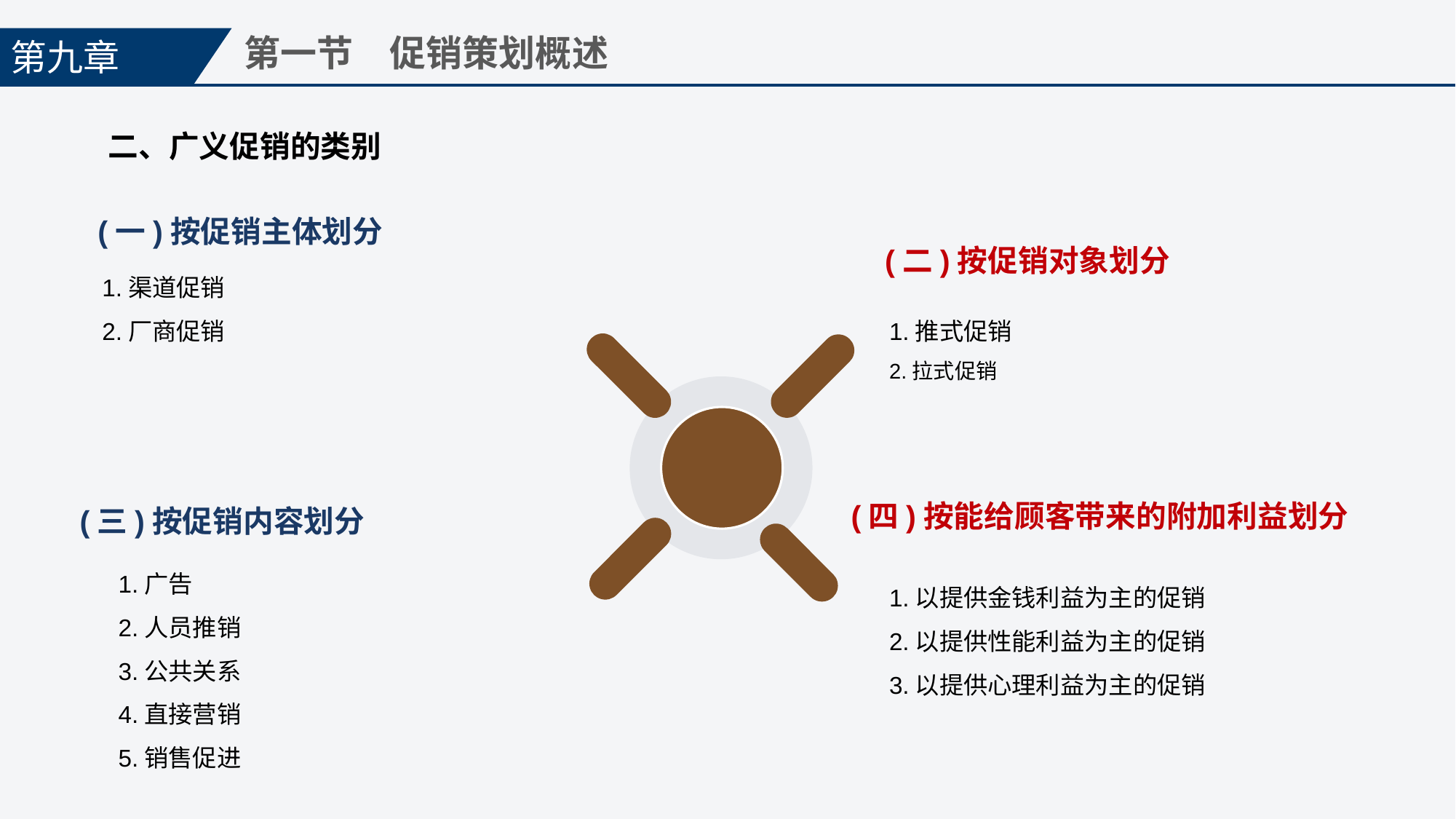

第九章
第一节　促销策划概述
二、广义促销的类别
(一)按促销主体划分
1.渠道促销
2.厂商促销
(二)按促销对象划分
1.推式促销
2.拉式促销

(四)按能给顾客带来的附加利益划分
1.以提供金钱利益为主的促销
2.以提供性能利益为主的促销
3.以提供心理利益为主的促销
(三)按促销内容划分
1.广告
2.人员推销
3.公共关系
4.直接营销
5.销售促进